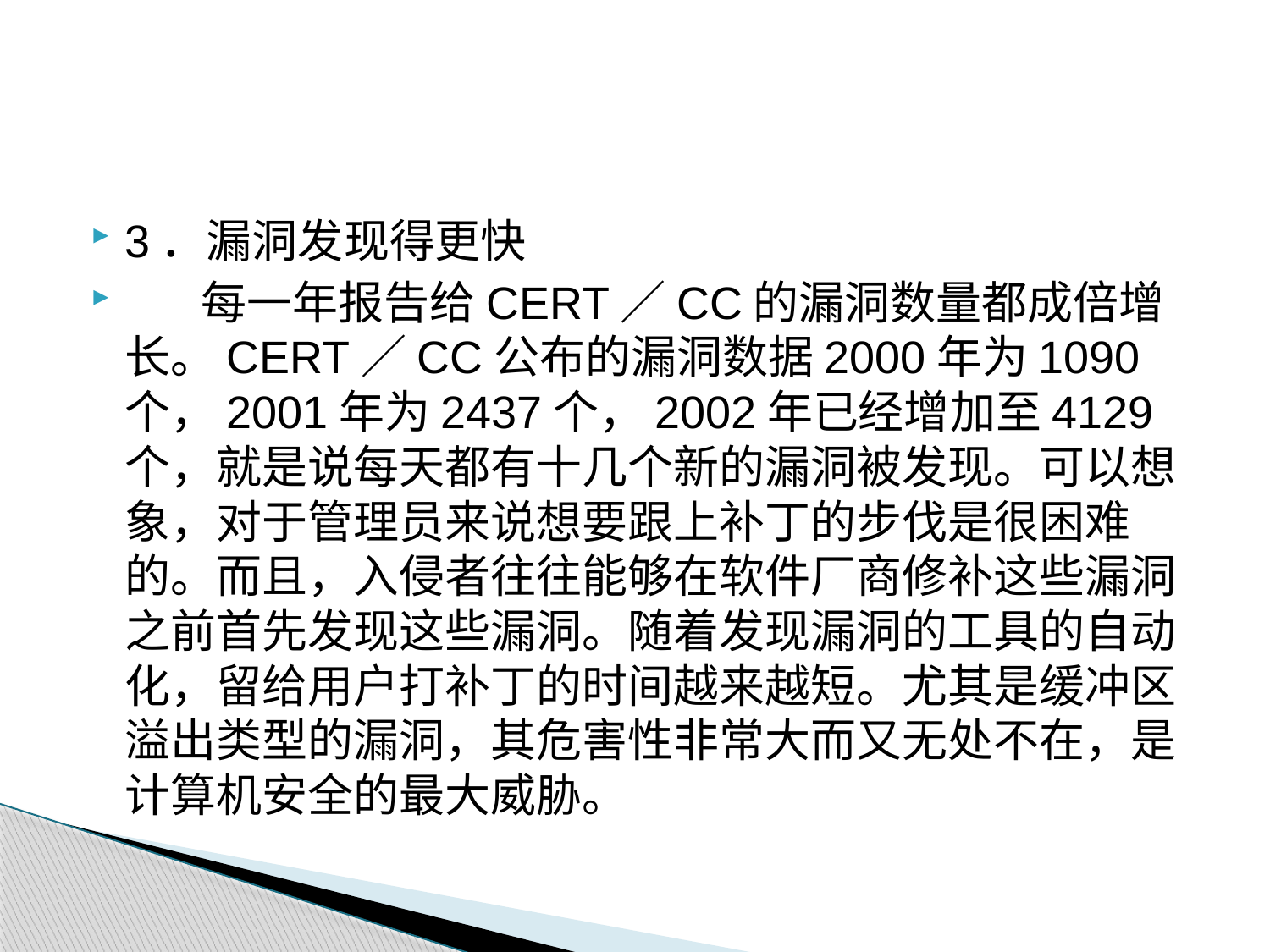

#
3．漏洞发现得更快
  　每一年报告给CERT／CC的漏洞数量都成倍增长。CERT／CC公布的漏洞数据2000年为1090个，2001年为2437个，2002年已经增加至4129个，就是说每天都有十几个新的漏洞被发现。可以想象，对于管理员来说想要跟上补丁的步伐是很困难的。而且，入侵者往往能够在软件厂商修补这些漏洞之前首先发现这些漏洞。随着发现漏洞的工具的自动化，留给用户打补丁的时间越来越短。尤其是缓冲区溢出类型的漏洞，其危害性非常大而又无处不在，是计算机安全的最大威胁。